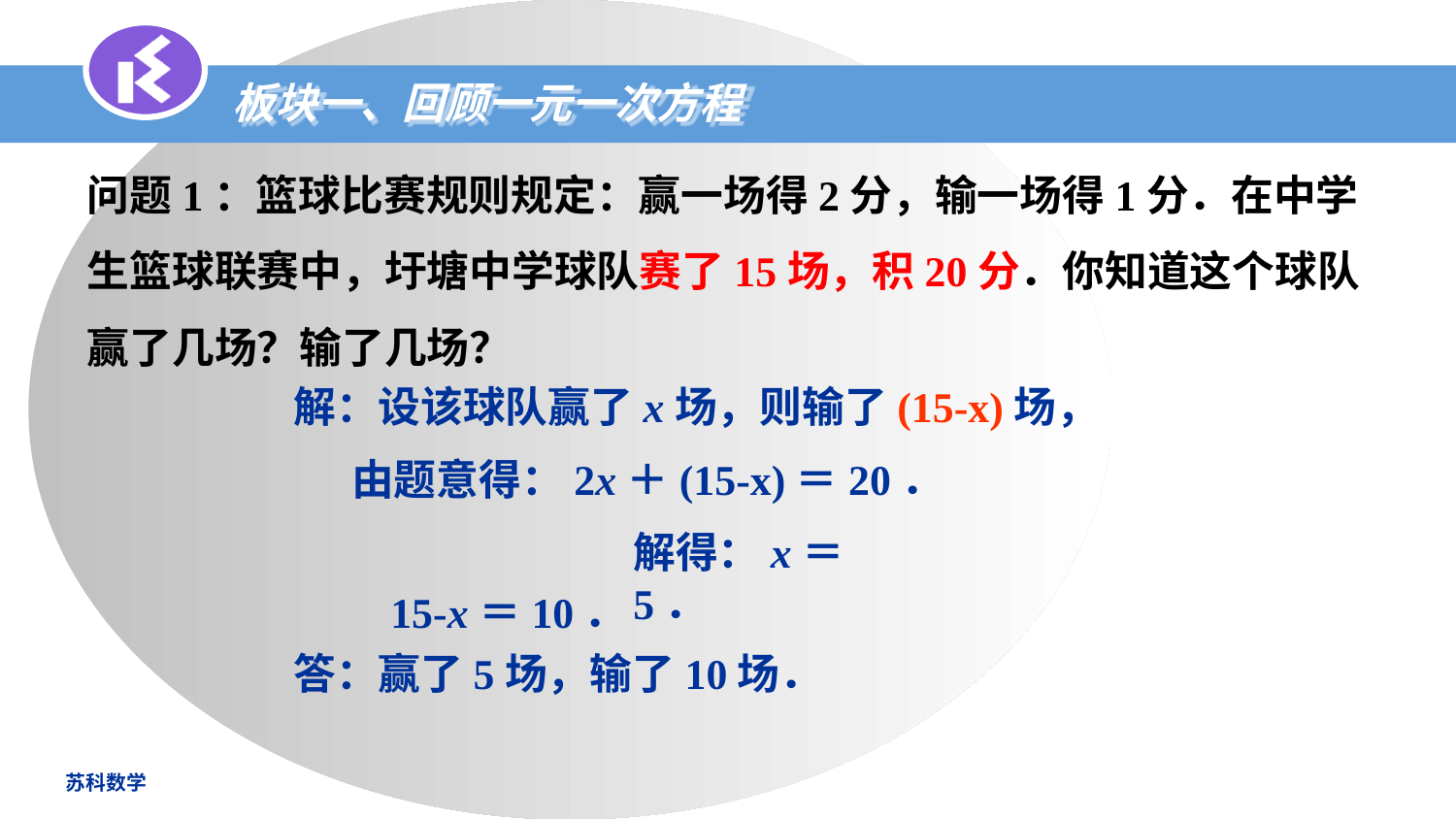

板块一、回顾一元一次方程
问题1：篮球比赛规则规定：赢一场得2分，输一场得1分．在中学生篮球联赛中，圩塘中学球队赛了15场，积20分．你知道这个球队赢了几场？输了几场？
解：设该球队赢了x场，则输了(15-x)场，
由题意得：2x＋(15-x)＝20．
解得：x＝5．
15-x＝10．
答：赢了5场，输了10场．